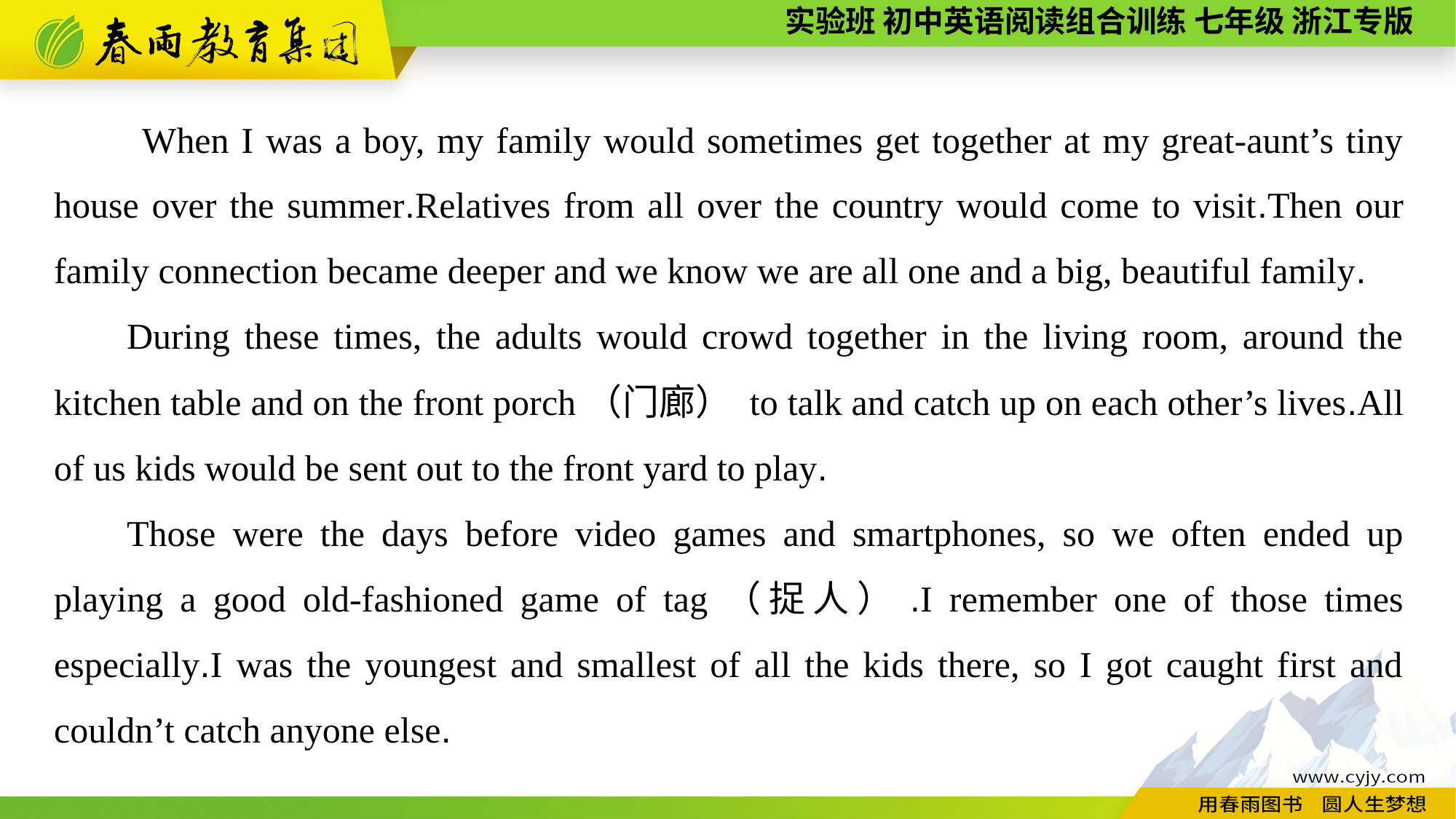

When I was a boy, my family would sometimes get together at my great-aunt’s tiny house over the summer.Relatives from all over the country would come to visit.Then our family connection became deeper and we know we are all one and a big, beautiful family.
During these times, the adults would crowd together in the living room, around the kitchen table and on the front porch（门廊） to talk and catch up on each other’s lives.All of us kids would be sent out to the front yard to play.
Those were the days before video games and smartphones, so we often ended up playing a good old-fashioned game of tag（捉人）.I remember one of those times especially.I was the youngest and smallest of all the kids there, so I got caught first and couldn’t catch anyone else.